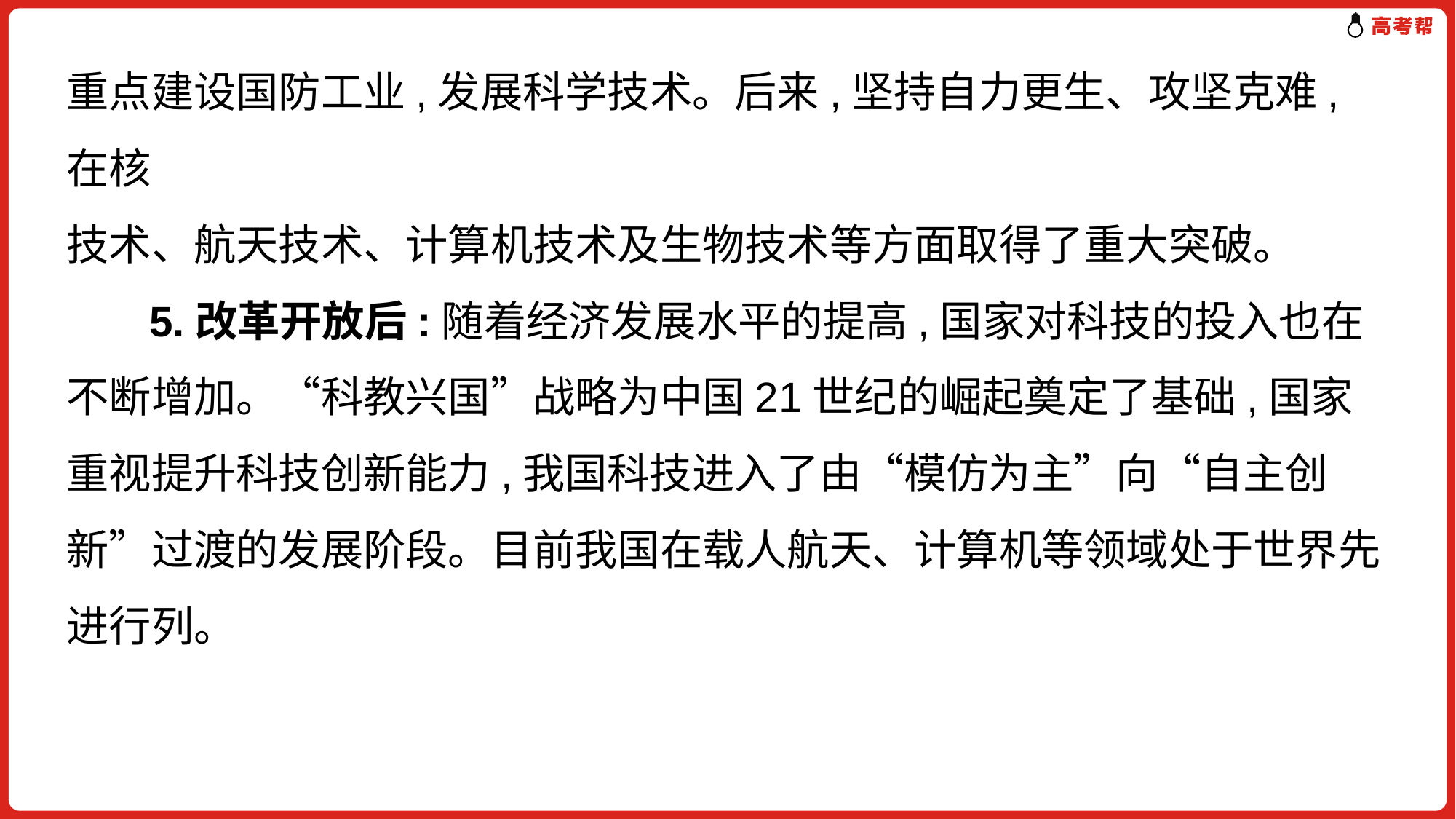

重点建设国防工业,发展科学技术。后来,坚持自力更生、攻坚克难,在核
技术、航天技术、计算机技术及生物技术等方面取得了重大突破。
       5.改革开放后:随着经济发展水平的提高,国家对科技的投入也在不断增加。“科教兴国”战略为中国21世纪的崛起奠定了基础,国家重视提升科技创新能力,我国科技进入了由“模仿为主”向“自主创新”过渡的发展阶段。目前我国在载人航天、计算机等领域处于世界先进行列。